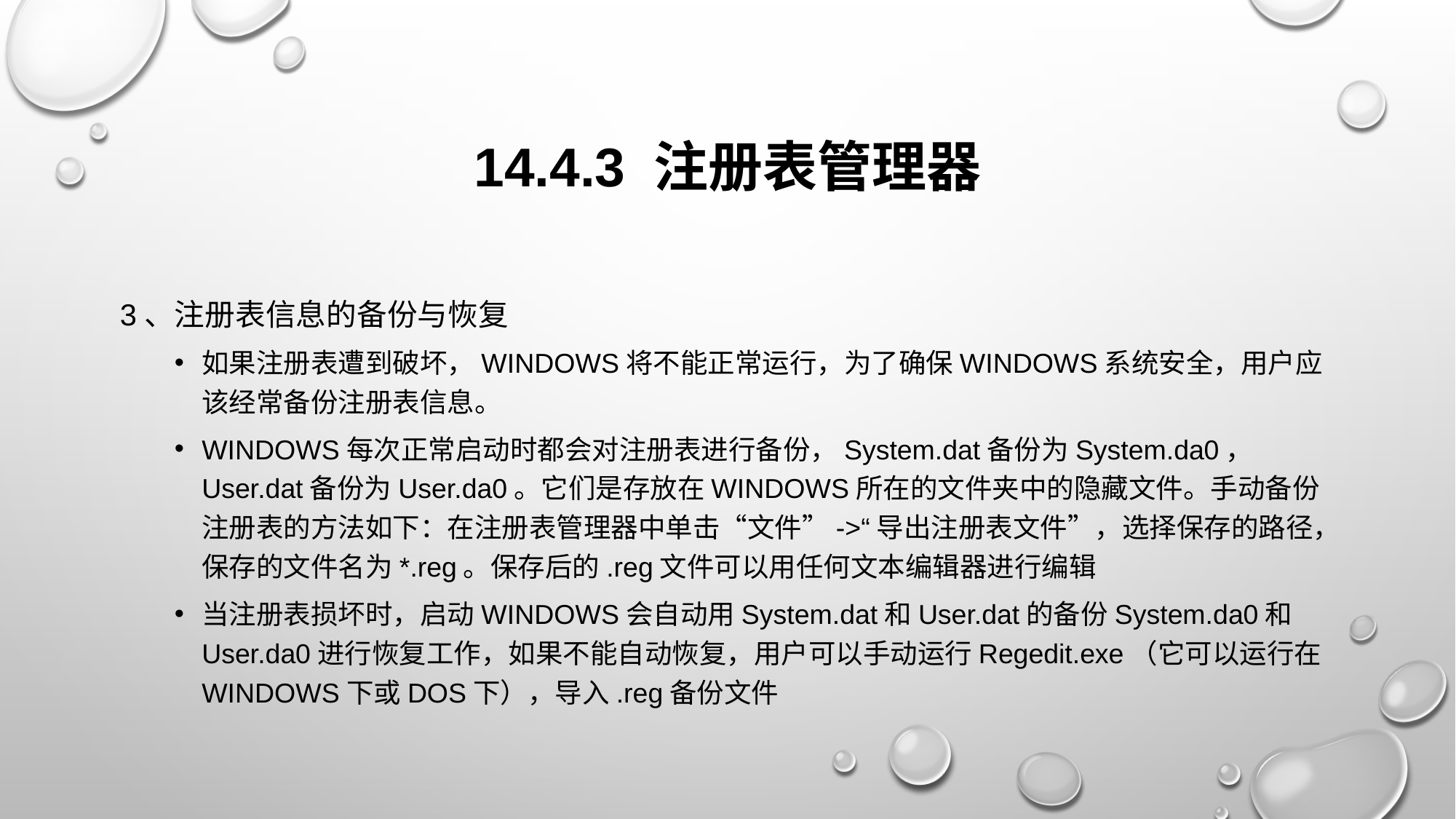

# 14.4.3 注册表管理器
3、注册表信息的备份与恢复
如果注册表遭到破坏，Windows将不能正常运行，为了确保Windows系统安全，用户应该经常备份注册表信息。
Windows每次正常启动时都会对注册表进行备份，System.dat备份为System.da0， User.dat备份为User.da0。它们是存放在Windows所在的文件夹中的隐藏文件。手动备份注册表的方法如下：在注册表管理器中单击“文件”->“导出注册表文件”，选择保存的路径，保存的文件名为*.reg。保存后的.reg文件可以用任何文本编辑器进行编辑
当注册表损坏时，启动Windows会自动用System.dat和User.dat的备份System.da0和User.da0进行恢复工作，如果不能自动恢复，用户可以手动运行Regedit.exe（它可以运行在Windows下或DOS下），导入.reg备份文件